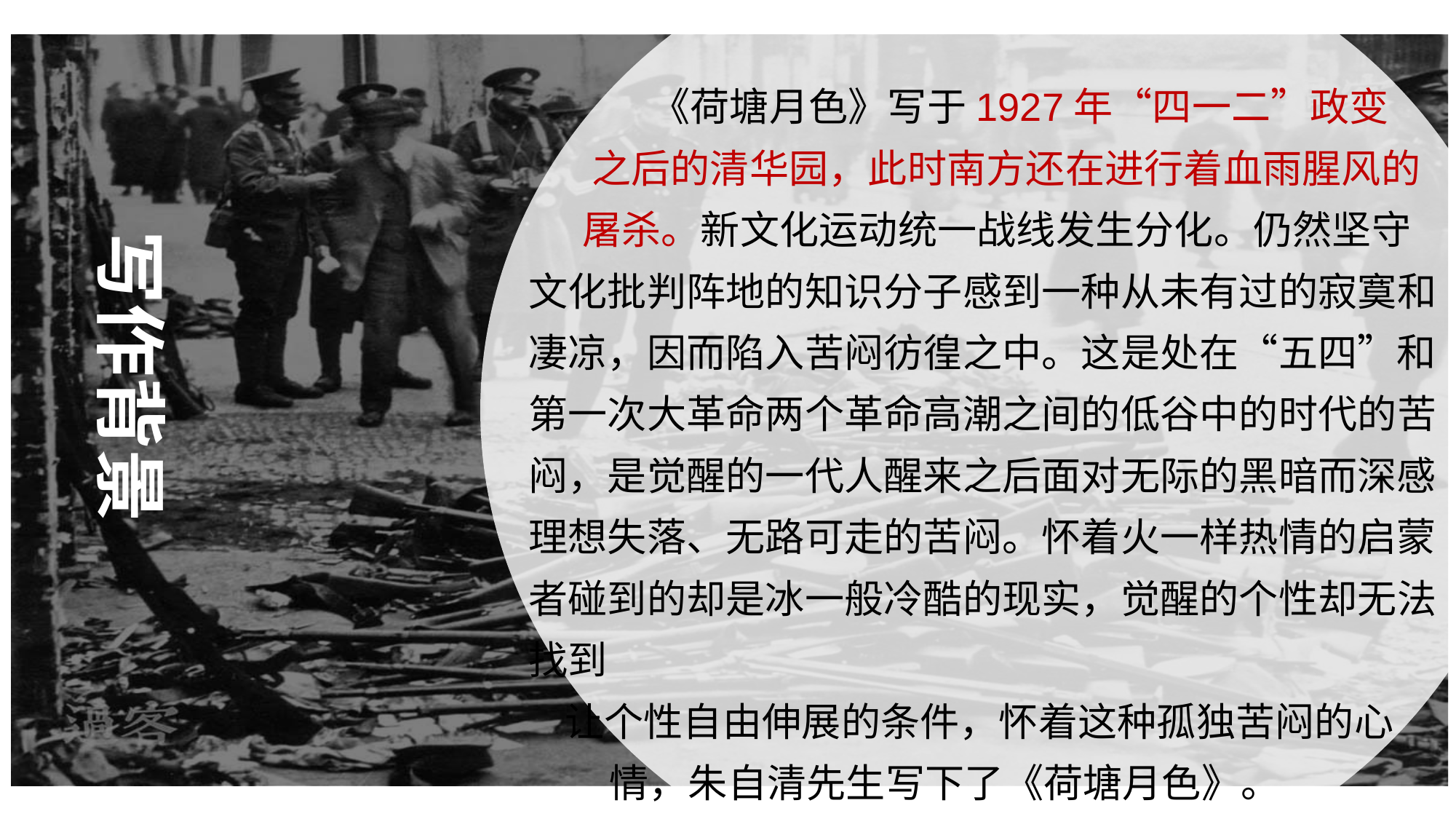

写作背景

   《荷塘月色》写于1927年“四一二”政变
      之后的清华园，此时南方还在进行着血雨腥风的        屠杀。新文化运动统一战线发生分化。仍然坚守文化批判阵地的知识分子感到一种从未有过的寂寞和凄凉，因而陷入苦闷彷徨之中。这是处在“五四”和第一次大革命两个革命高潮之间的低谷中的时代的苦闷，是觉醒的一代人醒来之后面对无际的黑暗而深感理想失落、无路可走的苦闷。怀着火一样热情的启蒙者碰到的却是冰一般冷酷的现实，觉醒的个性却无法找到
   让个性自由伸展的条件，怀着这种孤独苦闷的心
        情，朱自清先生写下了《荷塘月色》。